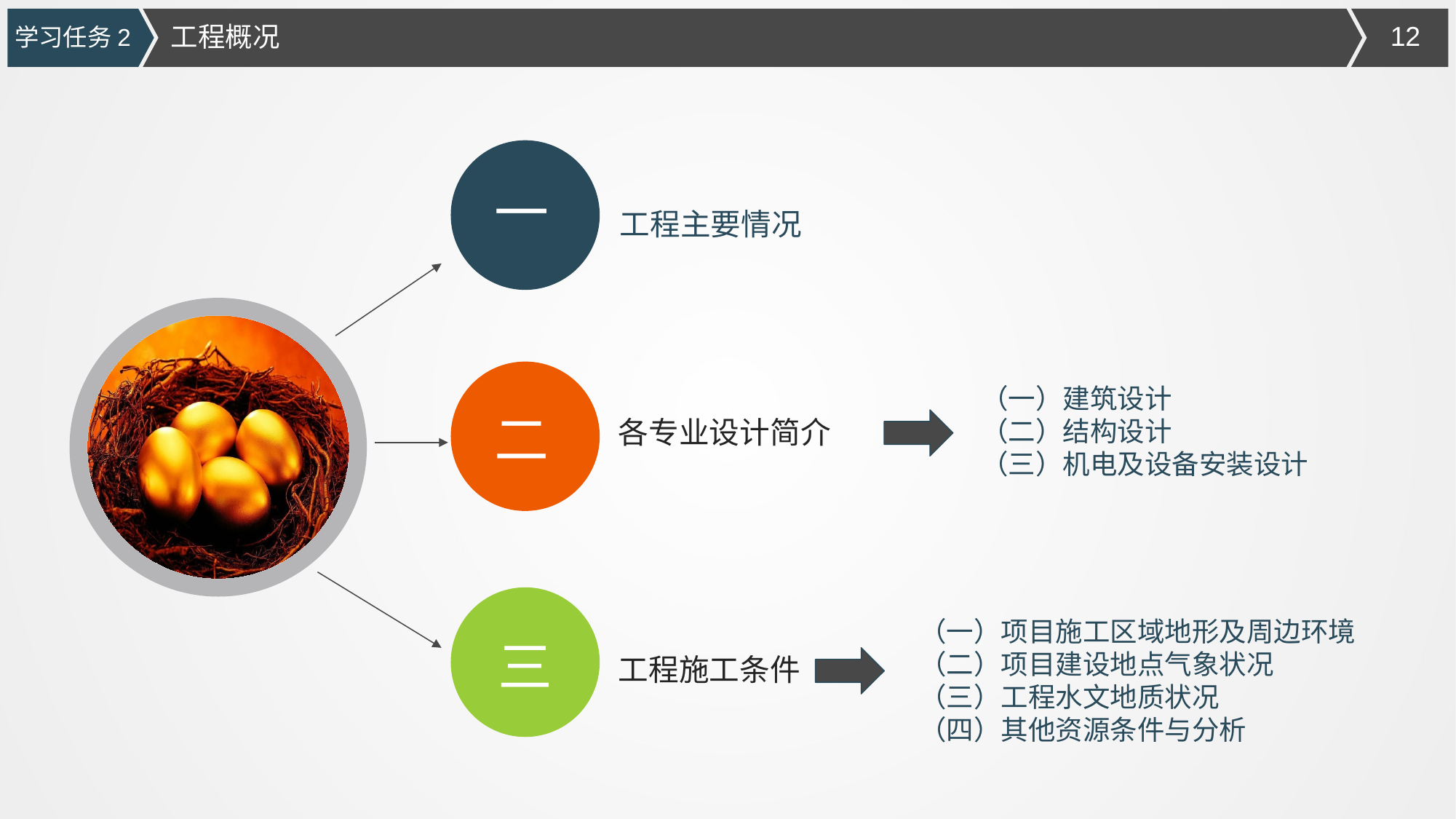

工程概况
学习任务2

一
工程主要情况

（一）建筑设计
（二）结构设计
（三）机电及设备安装设计
各专业设计简介
二

（一）项目施工区域地形及周边环境（二）项目建设地点气象状况
（三）工程水文地质状况
（四）其他资源条件与分析
三
工程施工条件